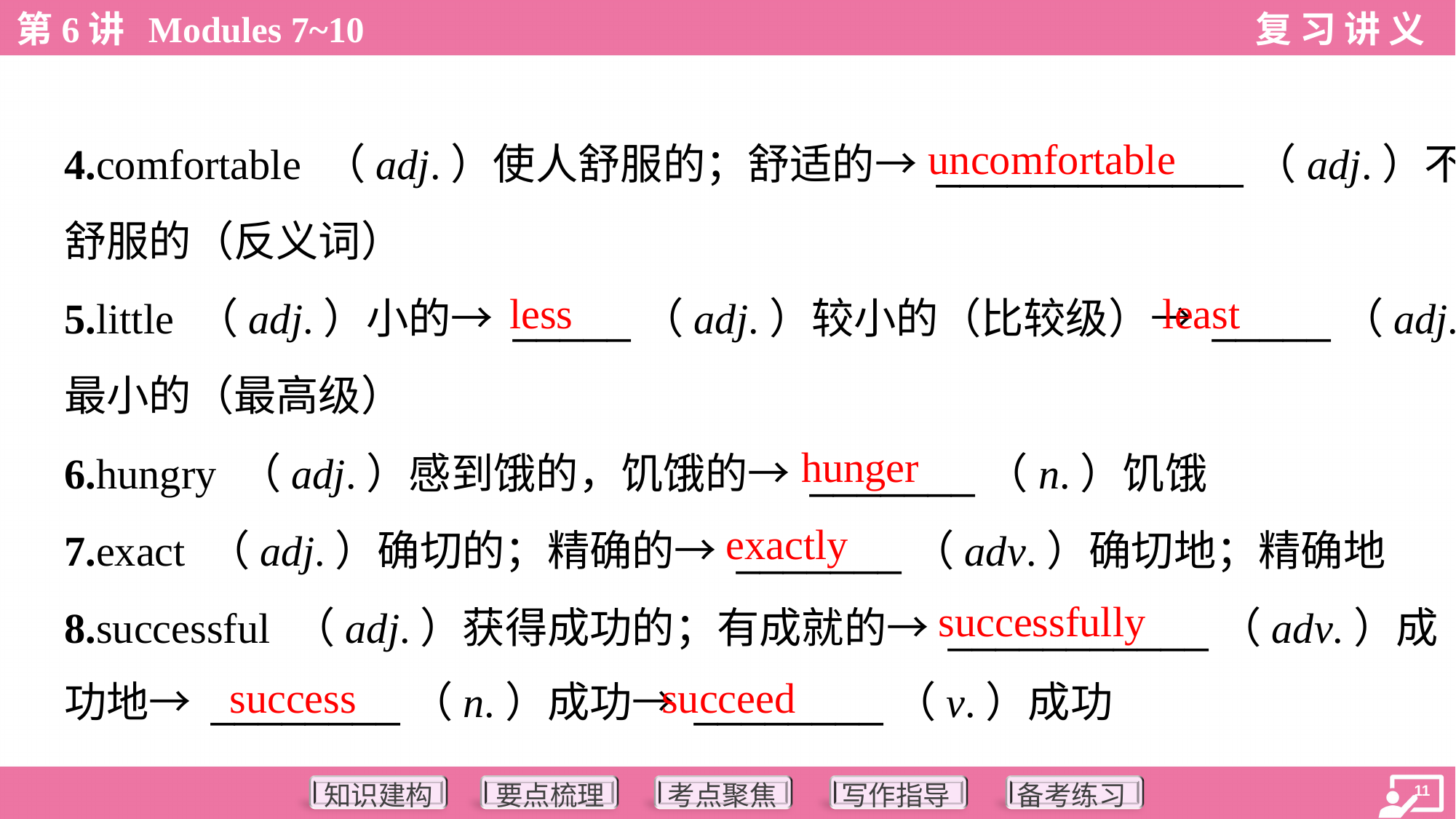

uncomfortable
4.comfortable （adj.）使人舒服的；舒适的→ _____________（adj.）不
舒服的（反义词）
5.little （adj.）小的→ _____（adj.）较小的（比较级）→ _____（adj.）
最小的（最高级）
6.hungry （adj.）感到饿的，饥饿的→ _______（n.）饥饿
7.exact （adj.）确切的；精确的→ _______（adv.）确切地；精确地
8.successful （adj.）获得成功的；有成就的→ ___________（adv.）成
功地→ ________（n.）成功→ ________（v.）成功
less
least
hunger
exactly
successfully
success
succeed